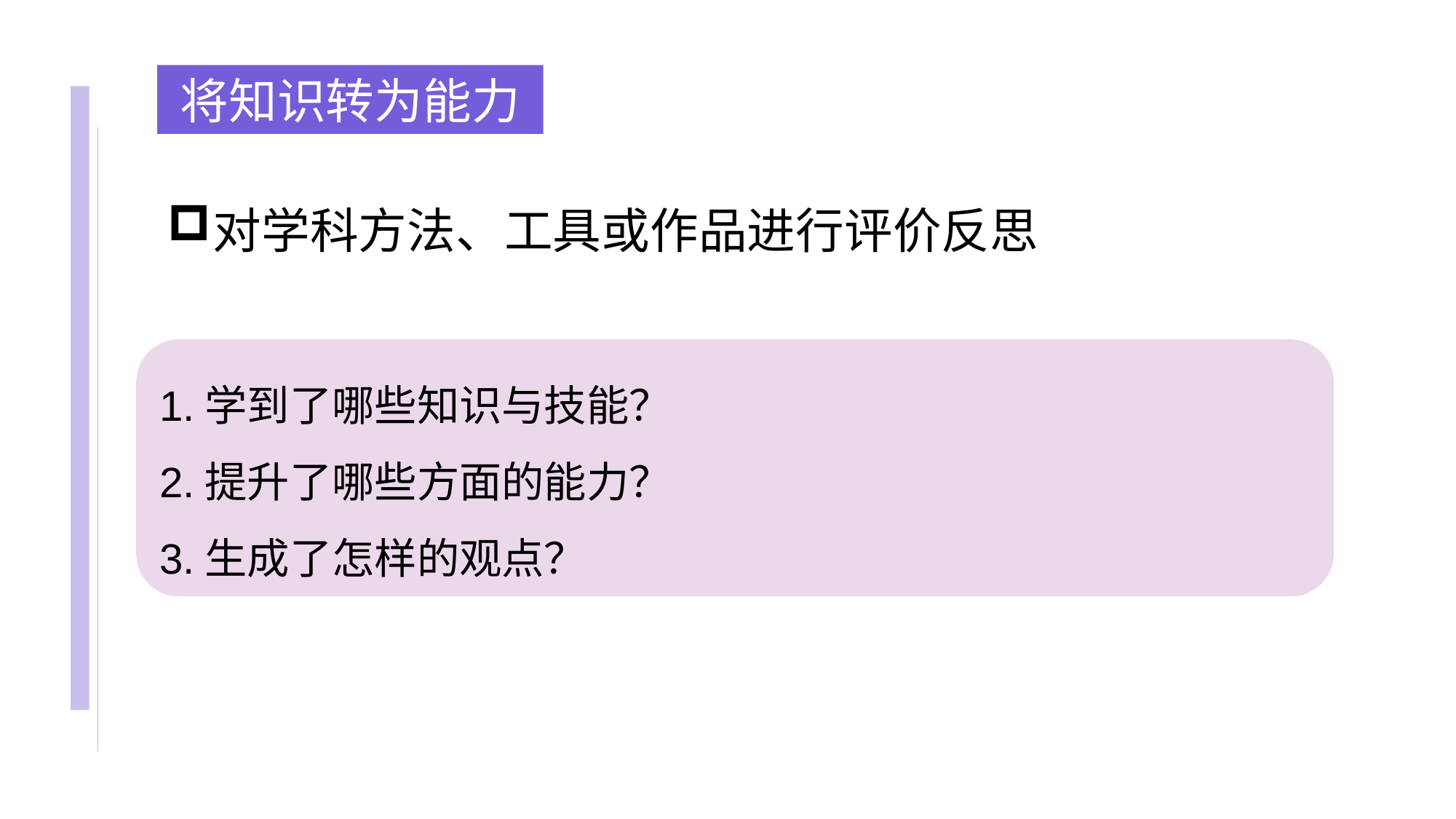

将知识转为能力

对学科方法、工具或作品进行评价反思

1.学到了哪些知识与技能？
2.提升了哪些方面的能力？
3.生成了怎样的观点？